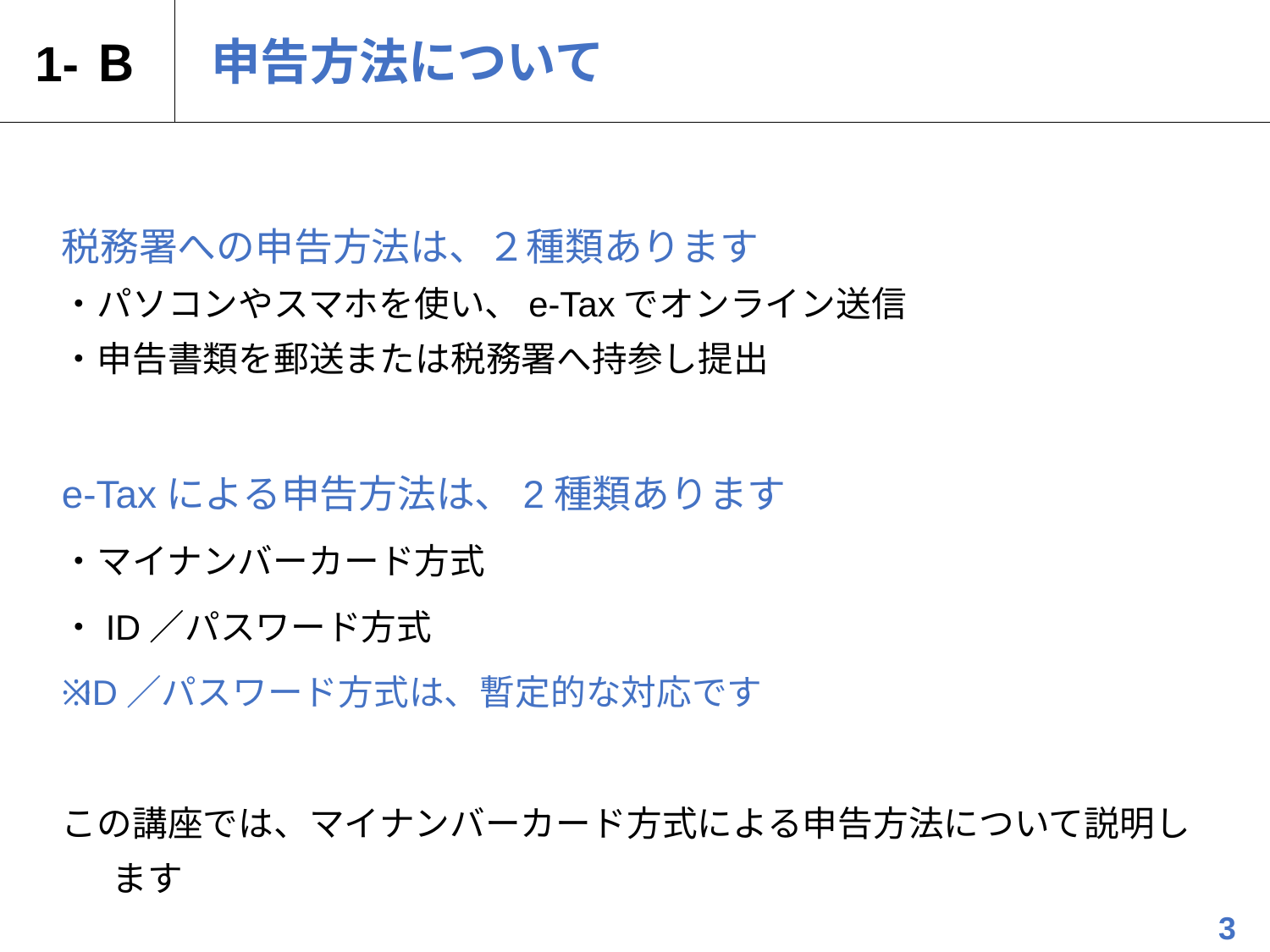

# 1-Ｂ
申告方法について
税務署への申告方法は、２種類あります
・パソコンやスマホを使い、e-Taxでオンライン送信
・申告書類を郵送または税務署へ持参し提出

e-Taxによる申告方法は、2種類あります
・マイナンバーカード方式
・ID／パスワード方式
※ID／パスワード方式は、暫定的な対応です

この講座では、マイナンバーカード方式による申告方法について説明します
3